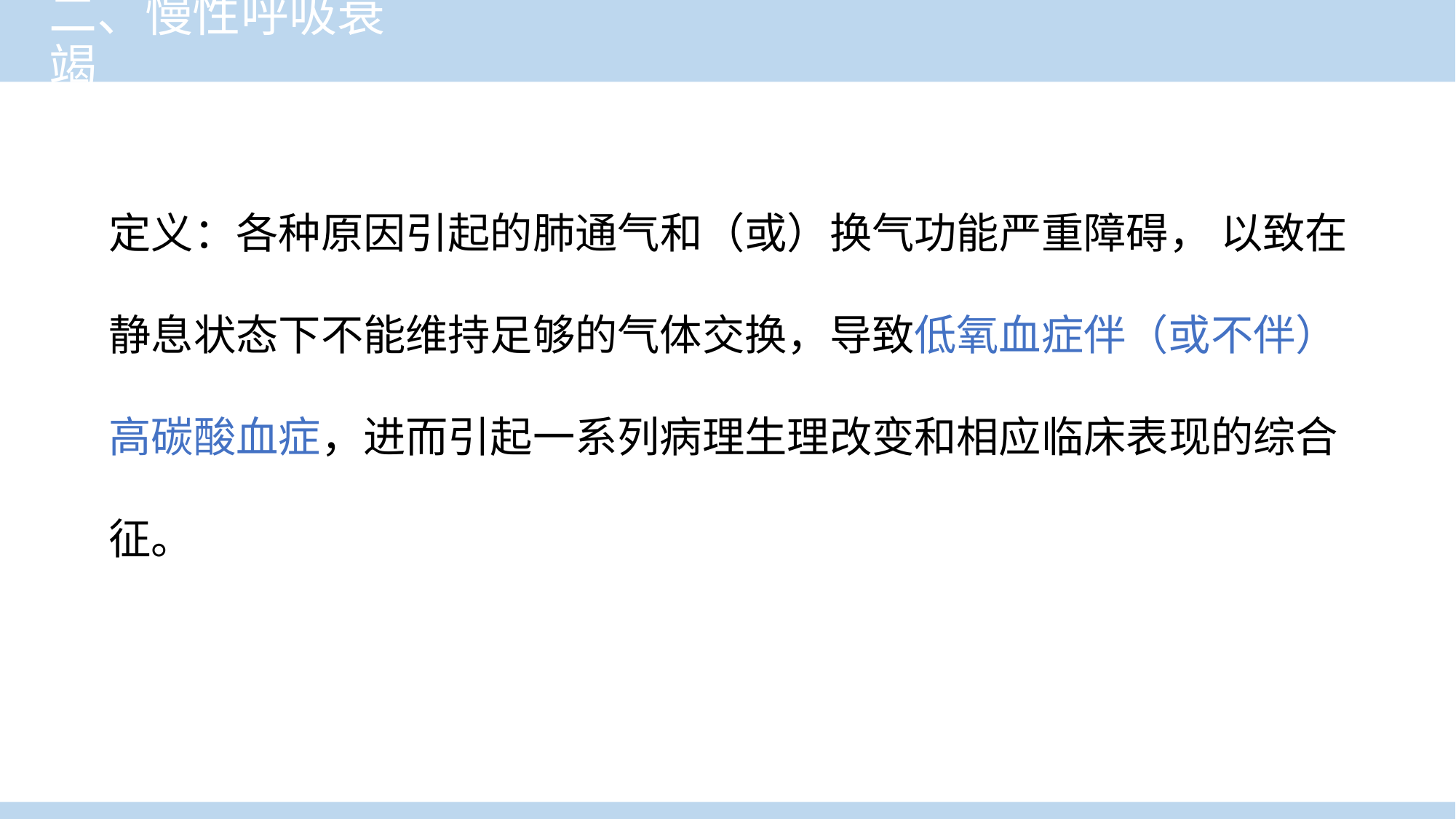

# 二、慢性呼吸衰竭
定义：各种原因引起的肺通气和（或）换气功能严重障碍， 以致在静息状态下不能维持足够的气体交换，导致低氧血症伴（或不伴）高碳酸血症，进而引起一系列病理生理改变和相应临床表现的综合征。